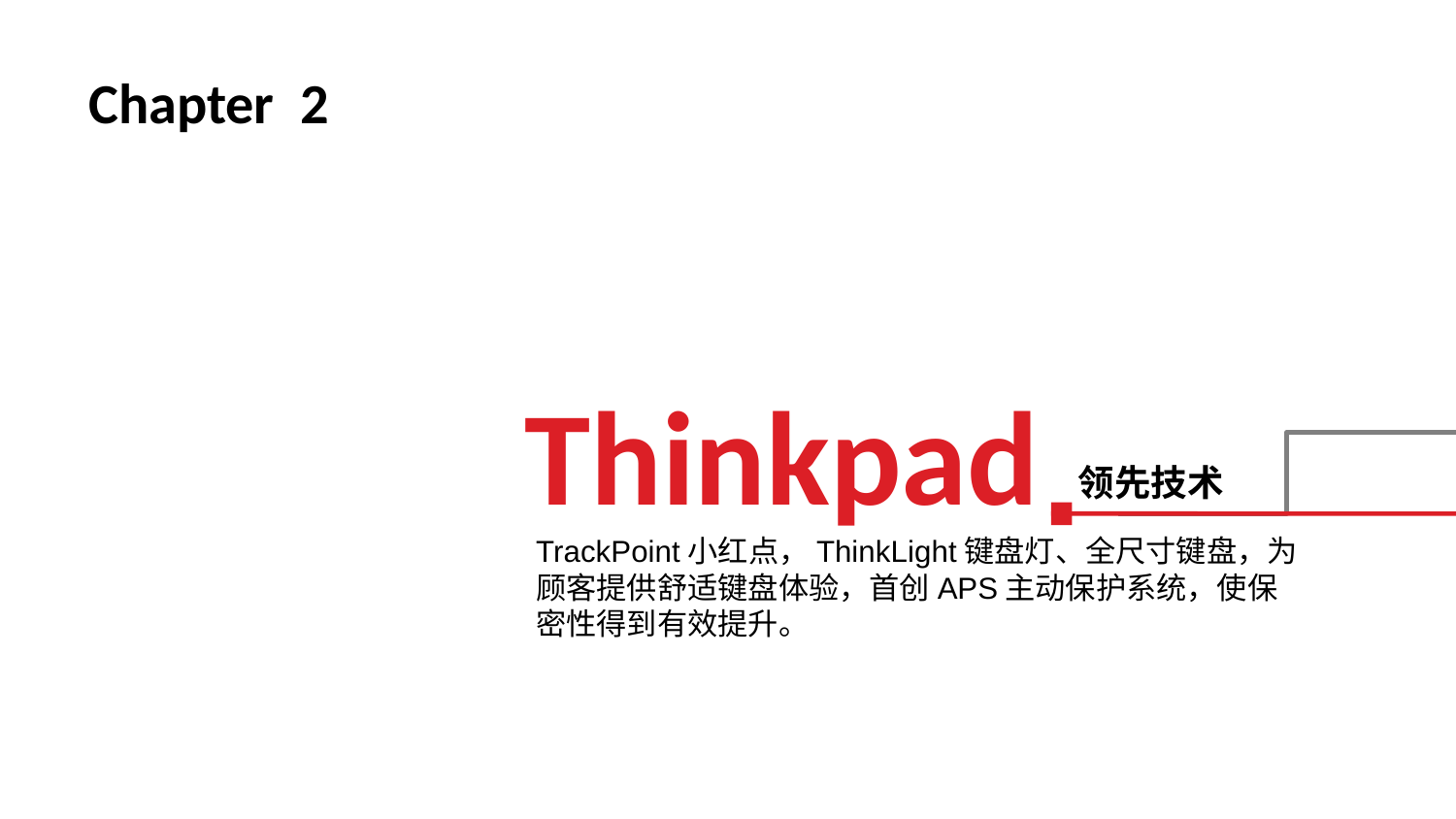

Chapter  2
Thinkpad
领先技术

TrackPoint小红点，ThinkLight键盘灯、全尺寸键盘，为顾客提供舒适键盘体验，首创APS主动保护系统，使保密性得到有效提升。